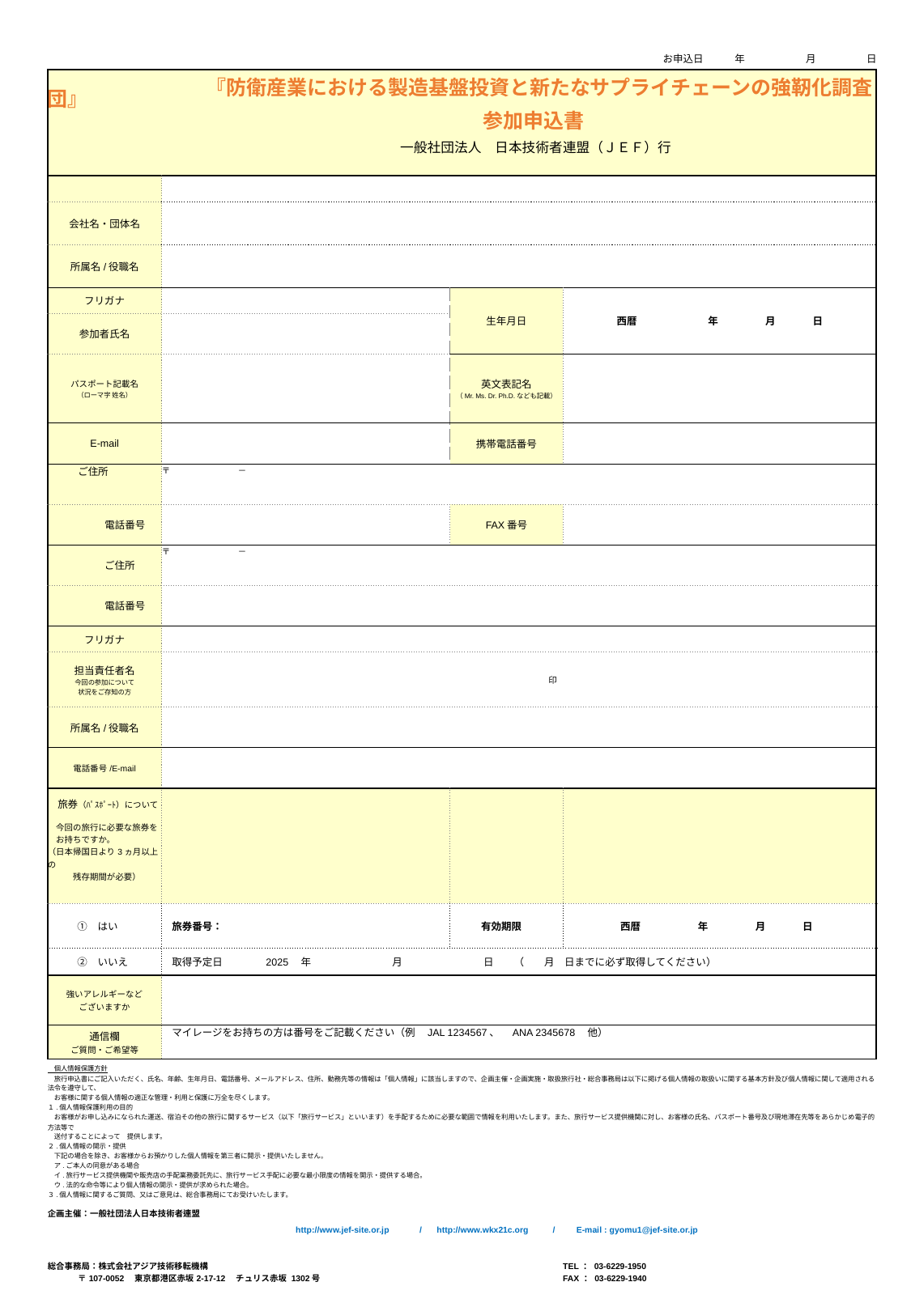

| お申込日　　 年　　　　　　月　　　　　日 |  |  |  |
| --- | --- | --- | --- |
| 『防衛産業における製造基盤投資と新たなサプライチェーンの強靭化調査団』 　　　　　　　　　　　　　　　　　　　 参加申込書 　　　　　　　　　　　　　　　　　　　　　　　　　　一般社団法人　日本技術者連盟（ＪＥＦ）行 |  |  |  |
|  |  |  |  |
| 会社名・団体名 |  |  |  |
| 所属名/役職名 |  |  |  |
| フリガナ |  | 生年月日 | 西暦　　　　　　　年 　　　 　月　 　 　日 |
| 参加者氏名 |  |  |  |
| パスポート記載名 （ローマ字 姓名） |  | 英文表記名 （Mr. Ms. Dr. Ph.D.なども記載） |  |
| E-mail |  | 携帯電話番号 |  |
| ご住所 | 〒　　　　　　　　－ |  |  |
| 電話番号 |  | FAX番号 |  |
| ご住所 | 〒　　　　　　　　－ |  |  |
| 電話番号 |  |  |  |
| フリガナ |  |  |  |
| 担当責任者名 今回の参加について 状況をご存知の方 | 印 |  |  |
| 所属名/役職名 |  |  |  |
| 電話番号/E-mail |  |  |  |
| 旅券（ﾊﾟｽﾎﾟｰﾄ）について 　今回の旅行に必要な旅券を 　お持ちですか。 （日本帰国日より3ヵ月以上の 　　　残存期間が必要） |  |  |  |
| ①　はい | 旅券番号： | 有効期限 | 西暦　　　 　 　年　 　 　　月　 　　日 |
| ②　いいえ | 取得予定日　　　　2025　年　　　　　　　　月　　　　　　　　日　　（　　月　日までに必ず取得してください） |  |  |
| 強いアレルギーなど ございますか |  |  |  |
| 通信欄 ご質問・ご希望等 | マイレージをお持ちの方は番号をご記載ください（例　JAL 1234567、　ANA 2345678　他） |  |  |
| 個人情報保護方針 　旅行申込書にご記入いただく、氏名、年齢、生年月日、電話番号、メールアドレス、住所、勤務先等の情報は「個人情報」に該当しますので、企画主催・企画実施・取扱旅行社・総合事務局は以下に掲げる個人情報の取扱いに関する基本方針及び個人情報に関して適用される法令を遵守して、 　お客様に関する個人情報の適正な管理・利用と保護に万全を尽くします。 １.個人情報保護利用の目的 　お客様がお申し込みになられた運送、宿泊その他の旅行に関するサービス（以下「旅行サービス」といいます）を手配するために必要な範囲で情報を利用いたします。また、旅行サービス提供機関に対し、お客様の氏名、パスポート番号及び現地滞在先等をあらかじめ電子的方法等で 　送付することによって　提供します。 ２.個人情報の開示・提供 　下記の場合を除き、お客様からお預かりした個人情報を第三者に開示・提供いたしません。 　ア.ご本人の同意がある場合 　イ.旅行サービス提供機関や販売店の手配業務委託先に、旅行サービス手配に必要な最小限度の情報を開示・提供する場合。 　ウ.法的な命令等により個人情報の開示・提供が求められた場合。 ３.個人情報に関するご質問、又はご意見は、総合事務局にてお受けいたします。 |  |  |  |
| 企画主催：一般社団法人日本技術者連盟 |  |  |  |
| http://www.jef-site.or.jp　　　/　 http://www.wkx21c.org 　　/　　E-mail : gyomu1@jef-site.or.jp |  |  |  |
| 総合事務局：株式会社アジア技術移転機構 〒107-0052　東京都港区赤坂2-17-12　チュリス赤坂 1302号 |  |  | TEL ：03-6229-1950 FAX ：03-6229-1940 |